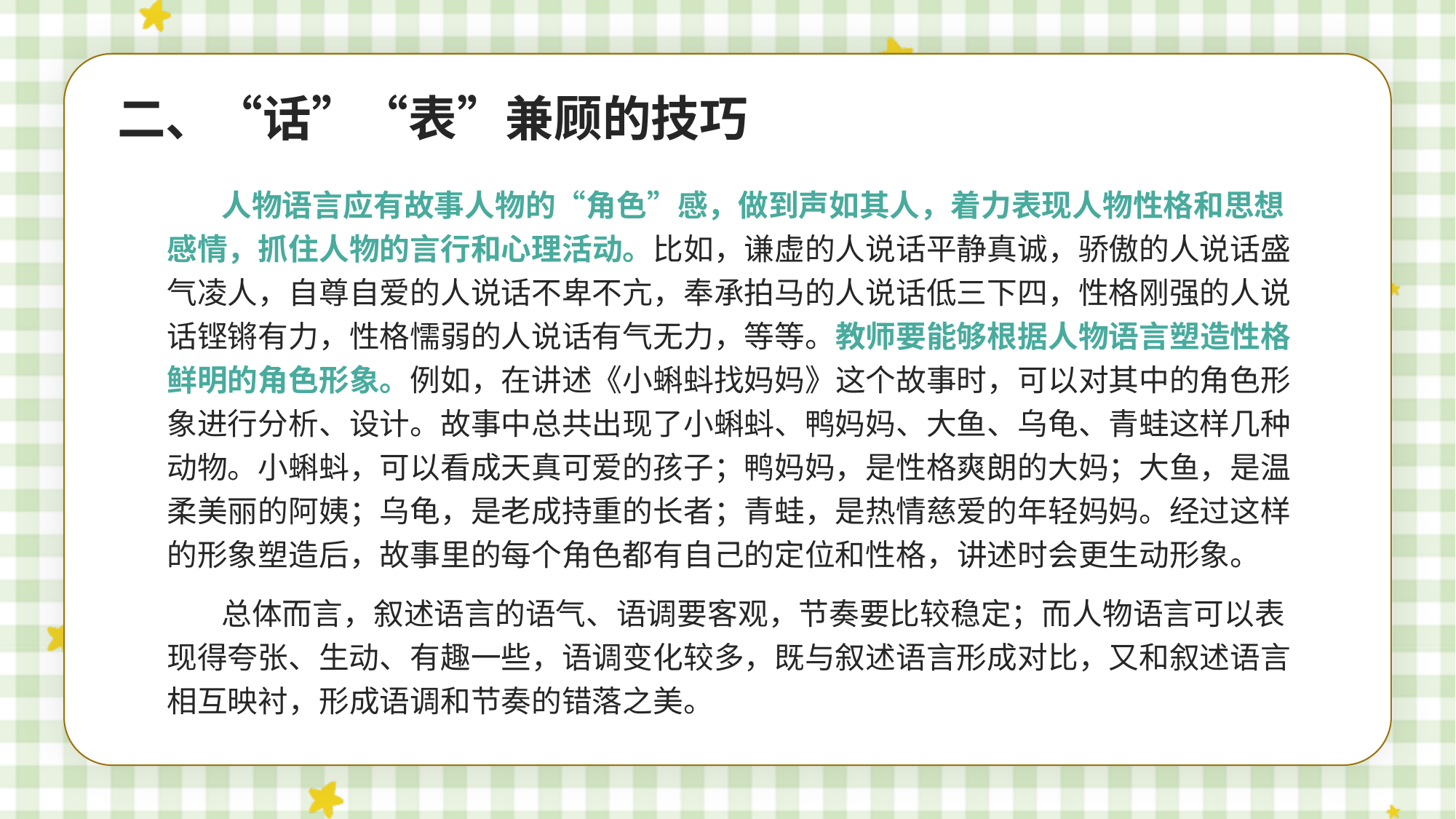

二、“话”“表”兼顾的技巧
人物语言应有故事人物的“角色”感，做到声如其人，着力表现人物性格和思想感情，抓住人物的言行和心理活动。比如，谦虚的人说话平静真诚，骄傲的人说话盛气凌人，自尊自爱的人说话不卑不亢，奉承拍马的人说话低三下四，性格刚强的人说话铿锵有力，性格懦弱的人说话有气无力，等等。教师要能够根据人物语言塑造性格鲜明的角色形象。例如，在讲述《小蝌蚪找妈妈》这个故事时，可以对其中的角色形象进行分析、设计。故事中总共出现了小蝌蚪、鸭妈妈、大鱼、乌龟、青蛙这样几种动物。小蝌蚪，可以看成天真可爱的孩子；鸭妈妈，是性格爽朗的大妈；大鱼，是温柔美丽的阿姨；乌龟，是老成持重的长者；青蛙，是热情慈爱的年轻妈妈。经过这样的形象塑造后，故事里的每个角色都有自己的定位和性格，讲述时会更生动形象。
总体而言，叙述语言的语气、语调要客观，节奏要比较稳定；而人物语言可以表现得夸张、生动、有趣一些，语调变化较多，既与叙述语言形成对比，又和叙述语言相互映衬，形成语调和节奏的错落之美。